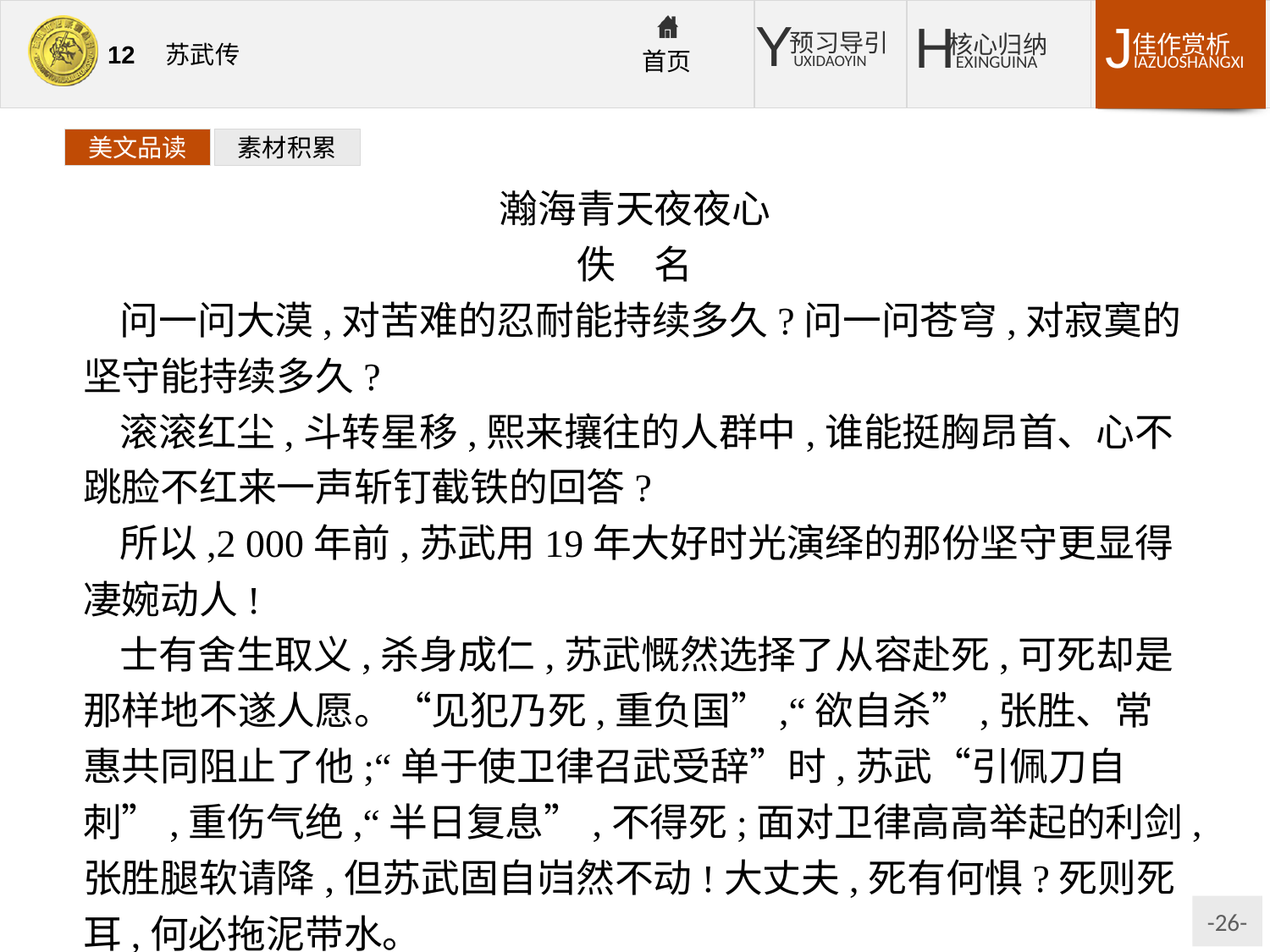

美文品读
素材积累
瀚海青天夜夜心
佚　名
问一问大漠,对苦难的忍耐能持续多久?问一问苍穹,对寂寞的坚守能持续多久?
滚滚红尘,斗转星移,熙来攘往的人群中,谁能挺胸昂首、心不跳脸不红来一声斩钉截铁的回答?
所以,2 000年前,苏武用19年大好时光演绎的那份坚守更显得凄婉动人!
士有舍生取义,杀身成仁,苏武慨然选择了从容赴死,可死却是那样地不遂人愿。“见犯乃死,重负国”,“欲自杀”,张胜、常惠共同阻止了他;“单于使卫律召武受辞”时,苏武“引佩刀自刺”,重伤气绝,“半日复息”,不得死;面对卫律高高举起的利剑,张胜腿软请降,但苏武固自岿然不动!大丈夫,死有何惧?死则死耳,何必拖泥带水。